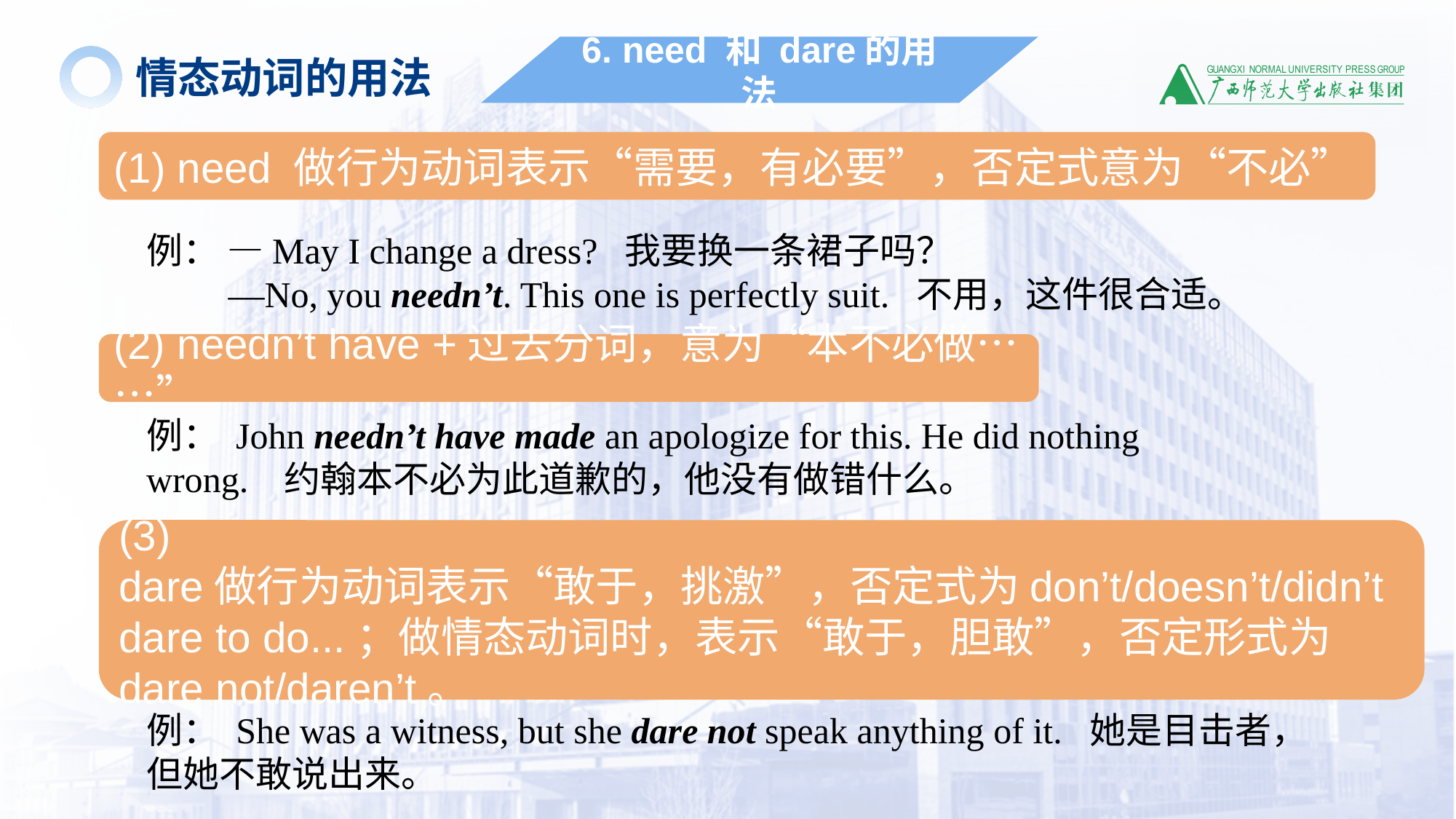

6. need 和 dare的用法
情态动词的用法

(1) need 做行为动词表示“需要，有必要”，否定式意为“不必”
例： —May I change a dress?  我要换一条裙子吗？
         —No, you needn’t. This one is perfectly suit.  不用，这件很合适。
(2) needn’t have +过去分词，意为“本不必做……”
例： John needn’t have made an apologize for this. He did nothing wrong.   约翰本不必为此道歉的，他没有做错什么。
(3) dare做行为动词表示“敢于，挑激”，否定式为don’t/doesn’t/didn’t dare to do...；做情态动词时，表示“敢于，胆敢”，否定形式为dare not/daren’t。
例： She was a witness, but she dare not speak anything of it.  她是目击者，但她不敢说出来。